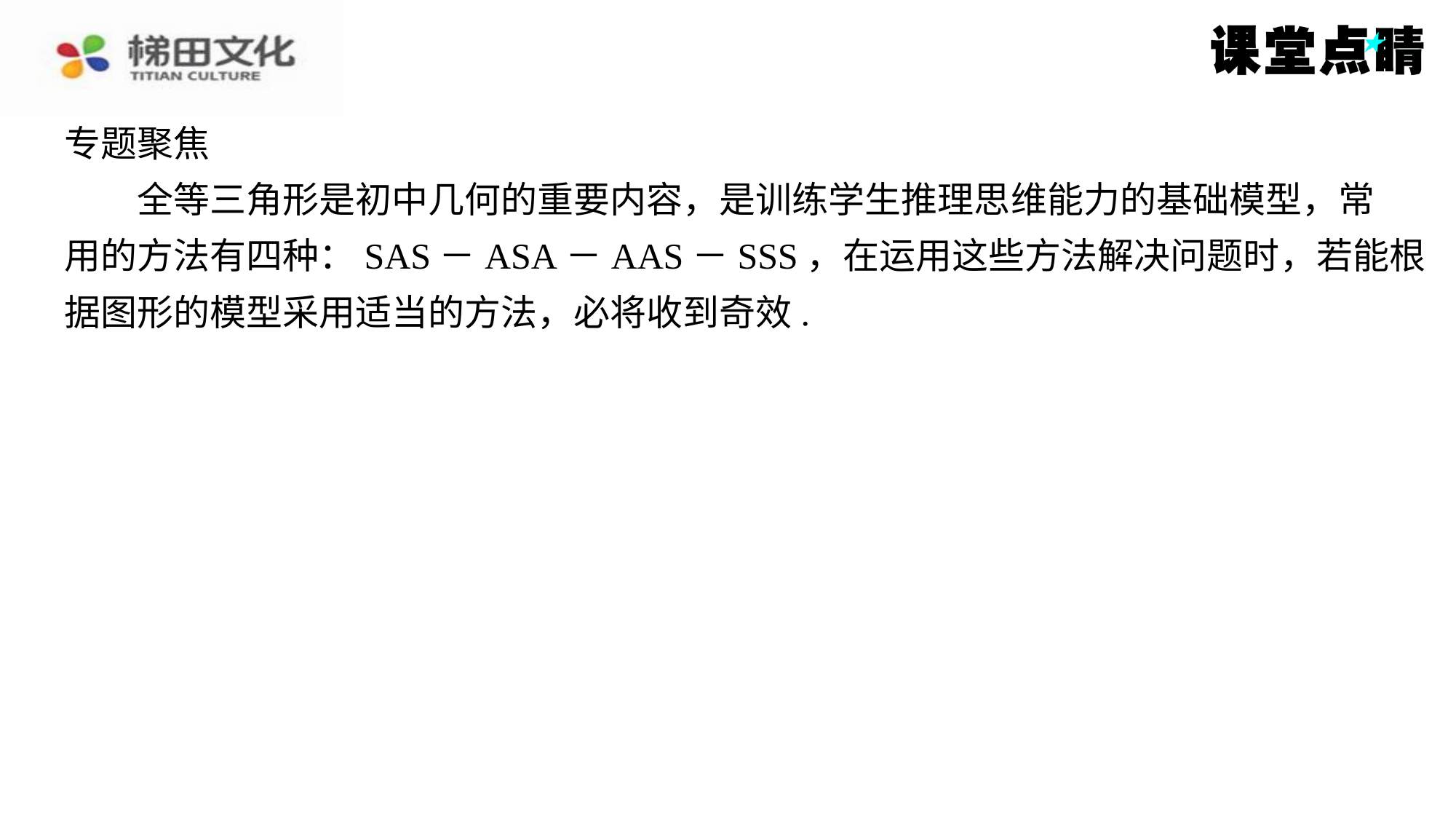

专题聚焦
全等三角形是初中几何的重要内容，是训练学生推理思维能力的基础模型，常
用的方法有四种：SAS－ASA－AAS－SSS，在运用这些方法解决问题时，若能根
据图形的模型采用适当的方法，必将收到奇效.